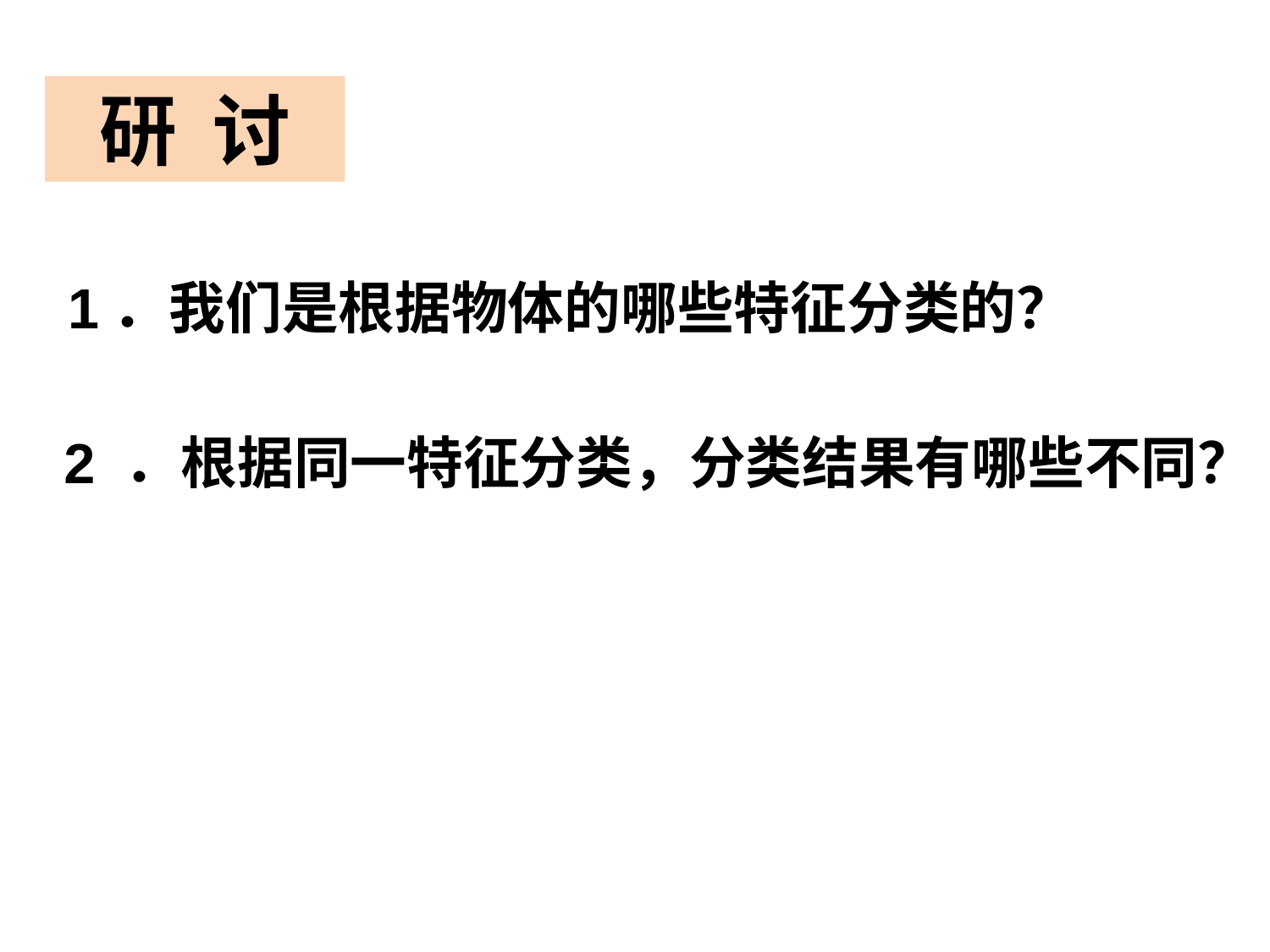

研  讨
1．我们是根据物体的哪些特征分类的？
2 ．根据同一特征分类，分类结果有哪些不同？